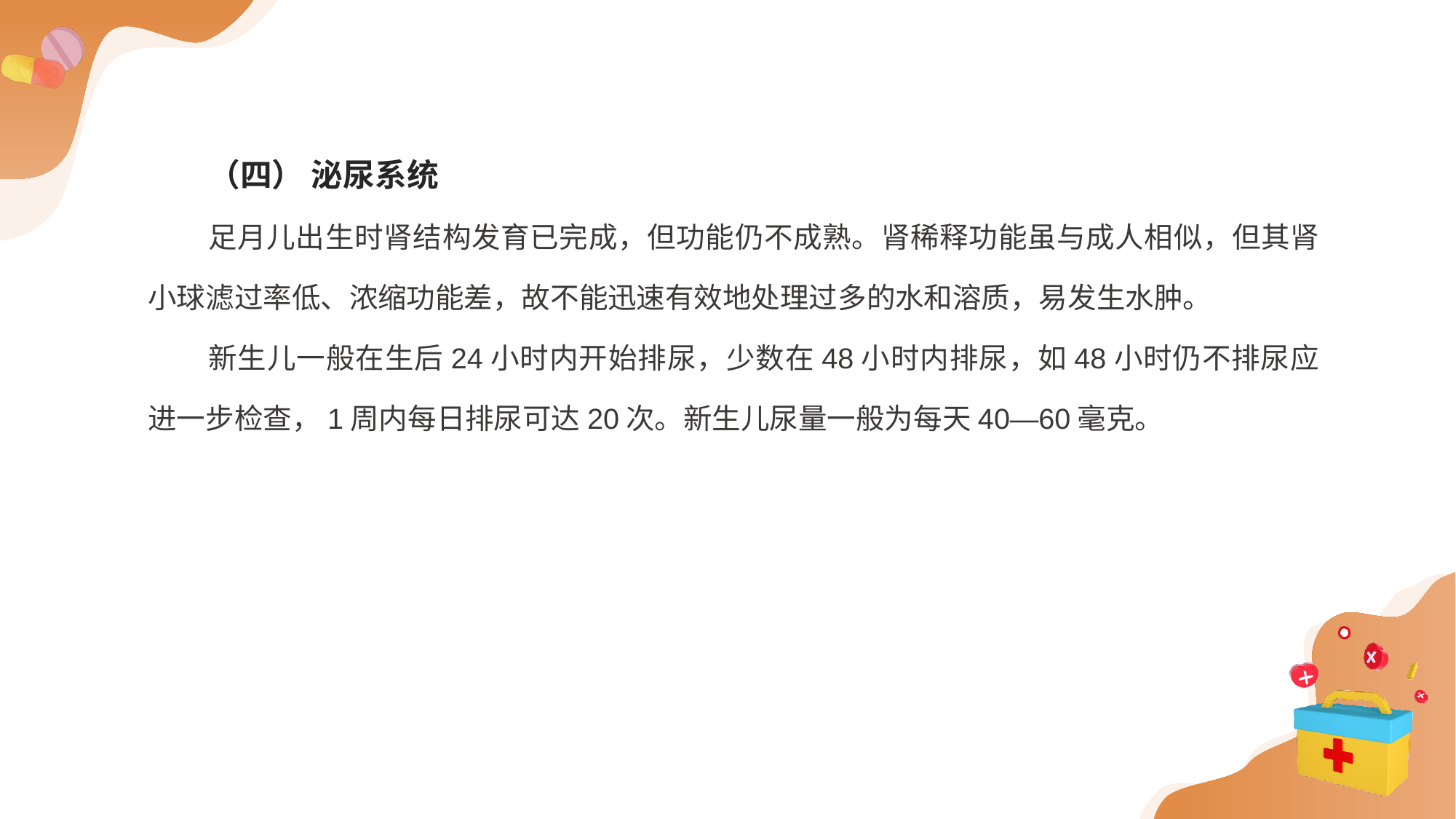

（四） 泌尿系统
足月儿出生时肾结构发育已完成，但功能仍不成熟。肾稀释功能虽与成人相似，但其肾小球滤过率低、浓缩功能差，故不能迅速有效地处理过多的水和溶质，易发生水肿。
新生儿一般在生后24小时内开始排尿，少数在48小时内排尿，如48小时仍不排尿应进一步检查，1周内每日排尿可达20次。新生儿尿量一般为每天40—60毫克。